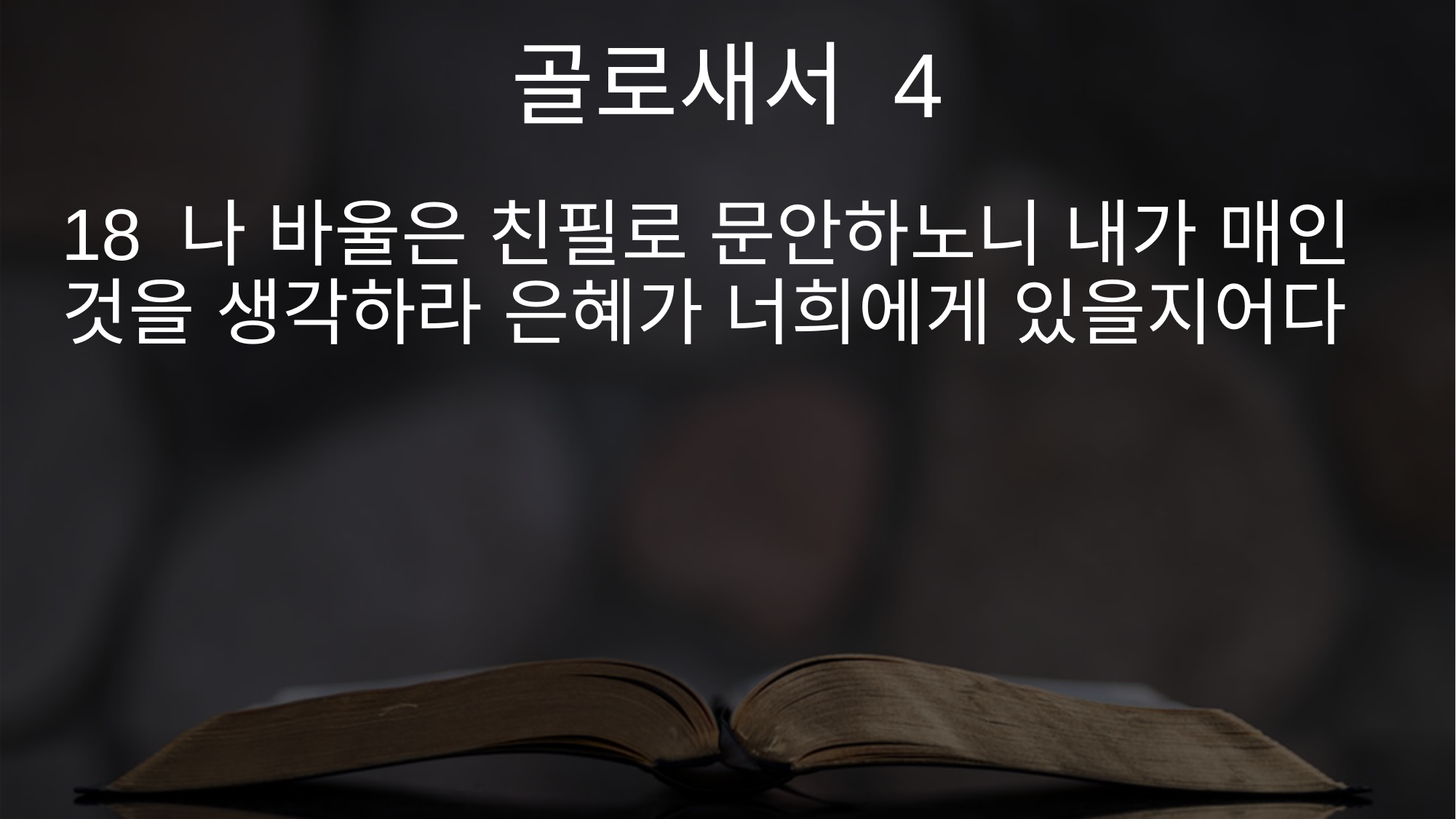

골로새서 4
18 나 바울은 친필로 문안하노니 내가 매인 것을 생각하라 은혜가 너희에게 있을지어다